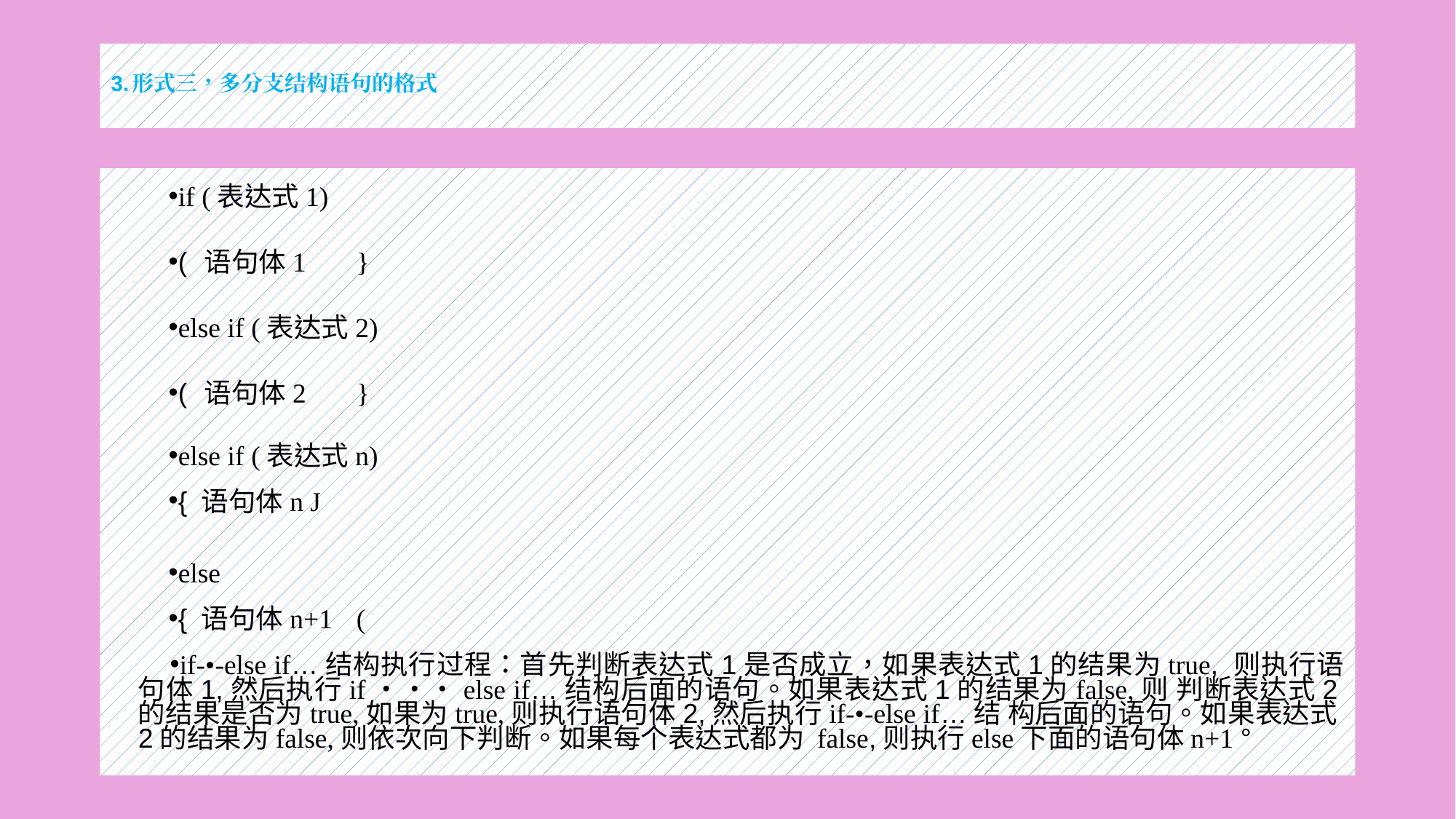

# 3.形式三，多分支结构语句的格式
if (表达式1)
(	语句体1	}
else if (表达式2)
(	语句体2	}
else if (表达式n)
{ 语句体n J
else
{ 语句体n+1	(
if-•-else if…结构执行过程：首先判断表达式1是否成立，如果表达式1的结果为true, 则执行语句体1,然后执行if・・・else if…结构后面的语句。如果表达式1的结果为false,则 判断表达式2的结果是否为true,如果为true,则执行语句体2,然后执行if-•-else if…结 构后面的语句。如果表达式2的结果为false,则依次向下判断。如果每个表达式都为 false,则执行else下面的语句体n+1 °